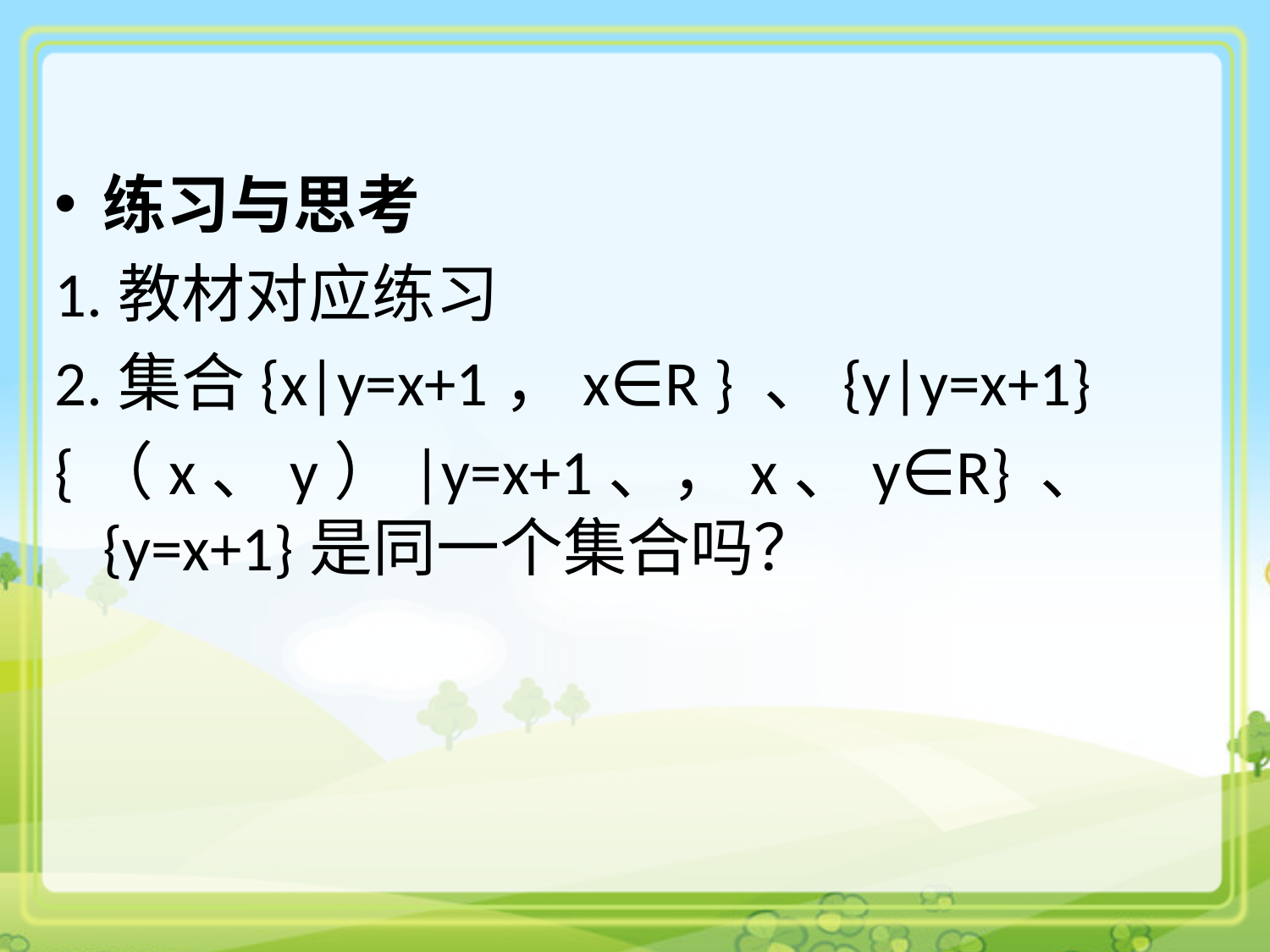

练习与思考
1.教材对应练习
2.集合{x|y=x+1，x∈R } 、{y|y=x+1}
{（x、y）|y=x+1、，x、y∈R} 、{y=x+1}是同一个集合吗？